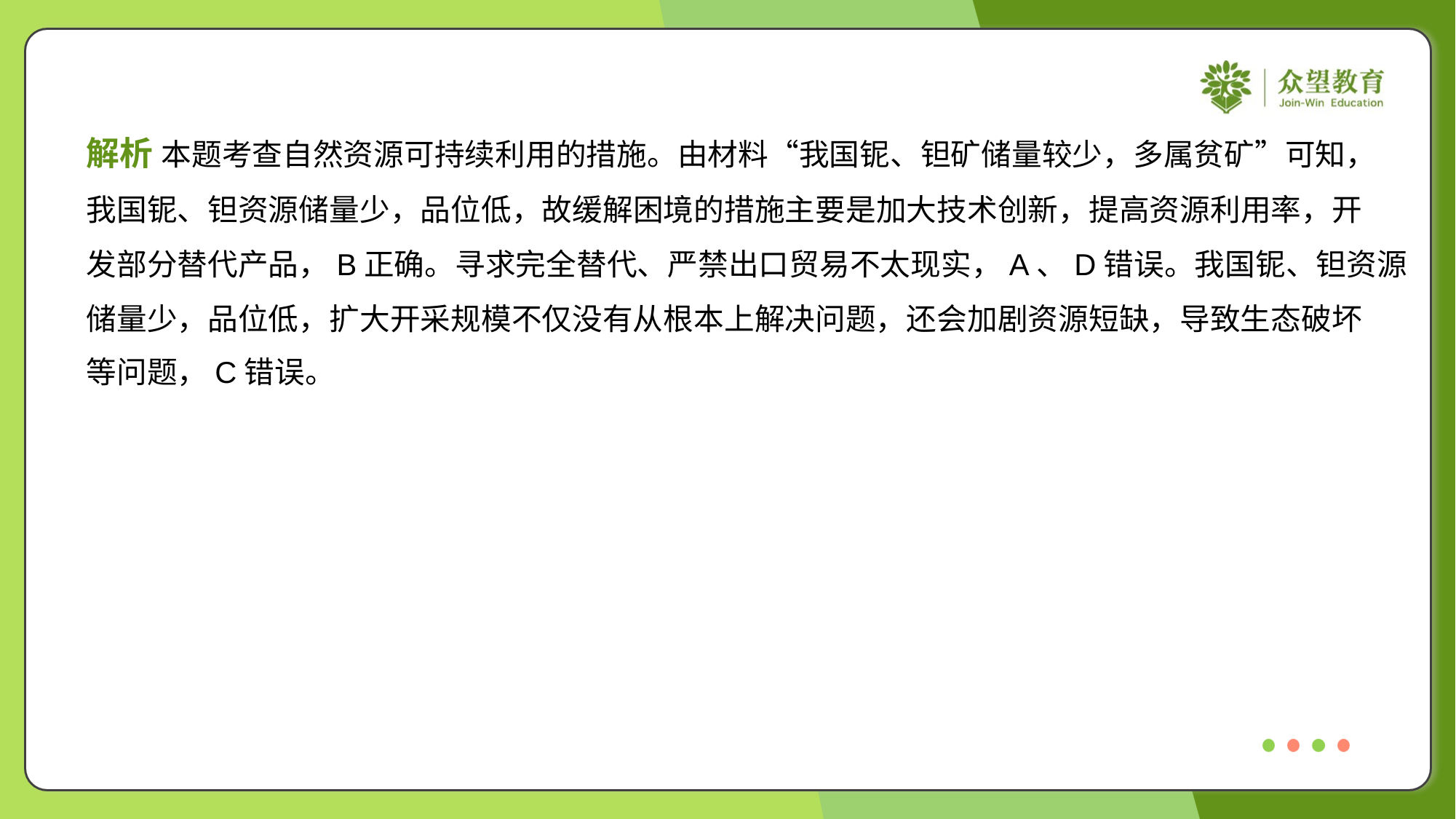

解析 本题考查自然资源可持续利用的措施。由材料“我国铌、钽矿储量较少，多属贫矿”可知，
我国铌、钽资源储量少，品位低，故缓解困境的措施主要是加大技术创新，提高资源利用率，开
发部分替代产品，B正确。寻求完全替代、严禁出口贸易不太现实，A、D错误。我国铌、钽资源
储量少，品位低，扩大开采规模不仅没有从根本上解决问题，还会加剧资源短缺，导致生态破坏
等问题，C错误。